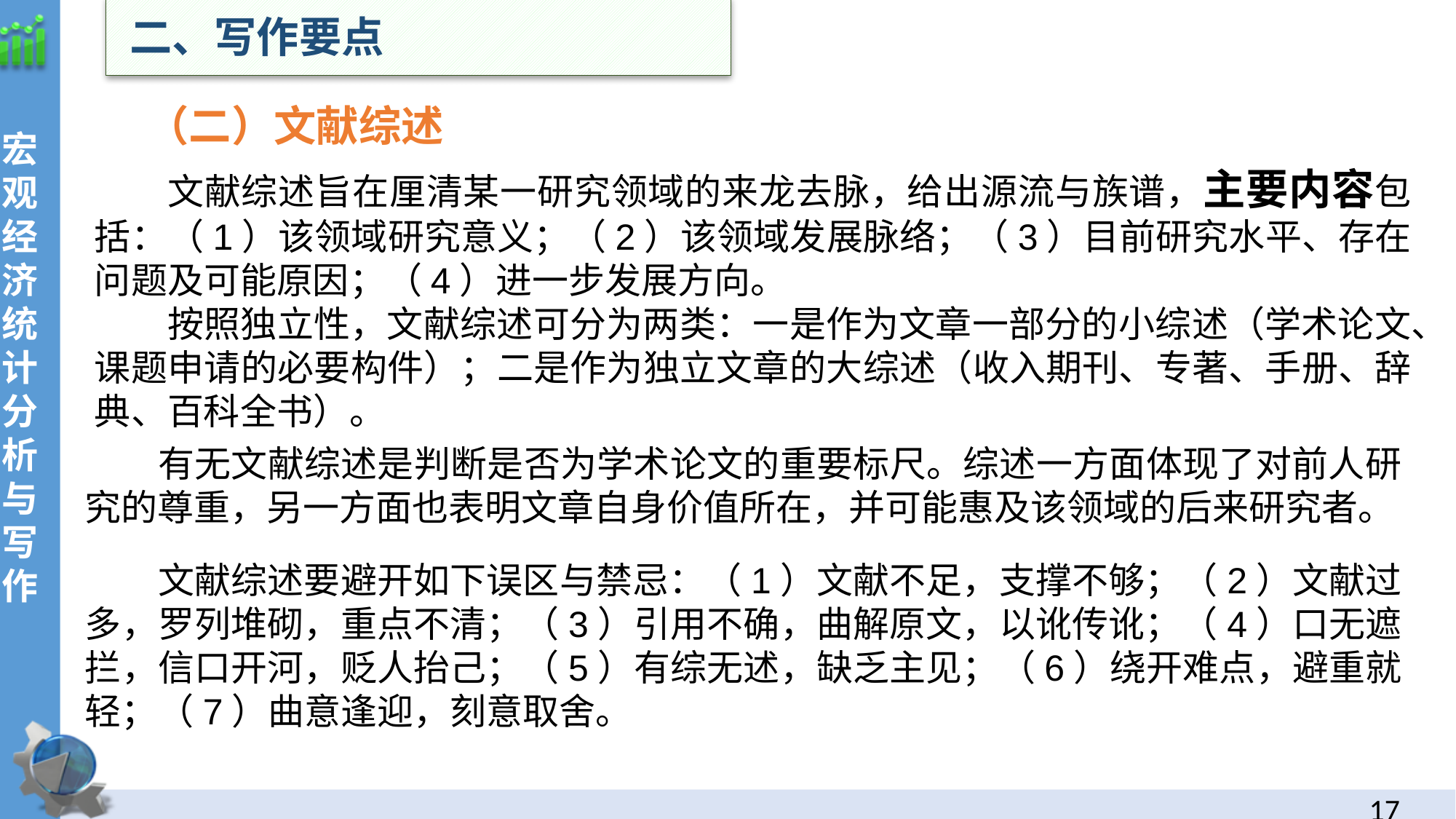

二、写作要点
（二）文献综述

宏观经济统计分析与写作
文献综述旨在厘清某一研究领域的来龙去脉，给出源流与族谱，主要内容包括：（1）该领域研究意义；（2）该领域发展脉络；（3）目前研究水平、存在问题及可能原因；（4）进一步发展方向。
按照独立性，文献综述可分为两类：一是作为文章一部分的小综述（学术论文、课题申请的必要构件）；二是作为独立文章的大综述（收入期刊、专著、手册、辞典、百科全书）。

有无文献综述是判断是否为学术论文的重要标尺。综述一方面体现了对前人研究的尊重，另一方面也表明文章自身价值所在，并可能惠及该领域的后来研究者。

文献综述要避开如下误区与禁忌：（1）文献不足，支撑不够；（2）文献过多，罗列堆砌，重点不清；（3）引用不确，曲解原文，以讹传讹；（4）口无遮拦，信口开河，贬人抬己；（5）有综无述，缺乏主见；（6）绕开难点，避重就轻；（7）曲意逢迎，刻意取舍。
17